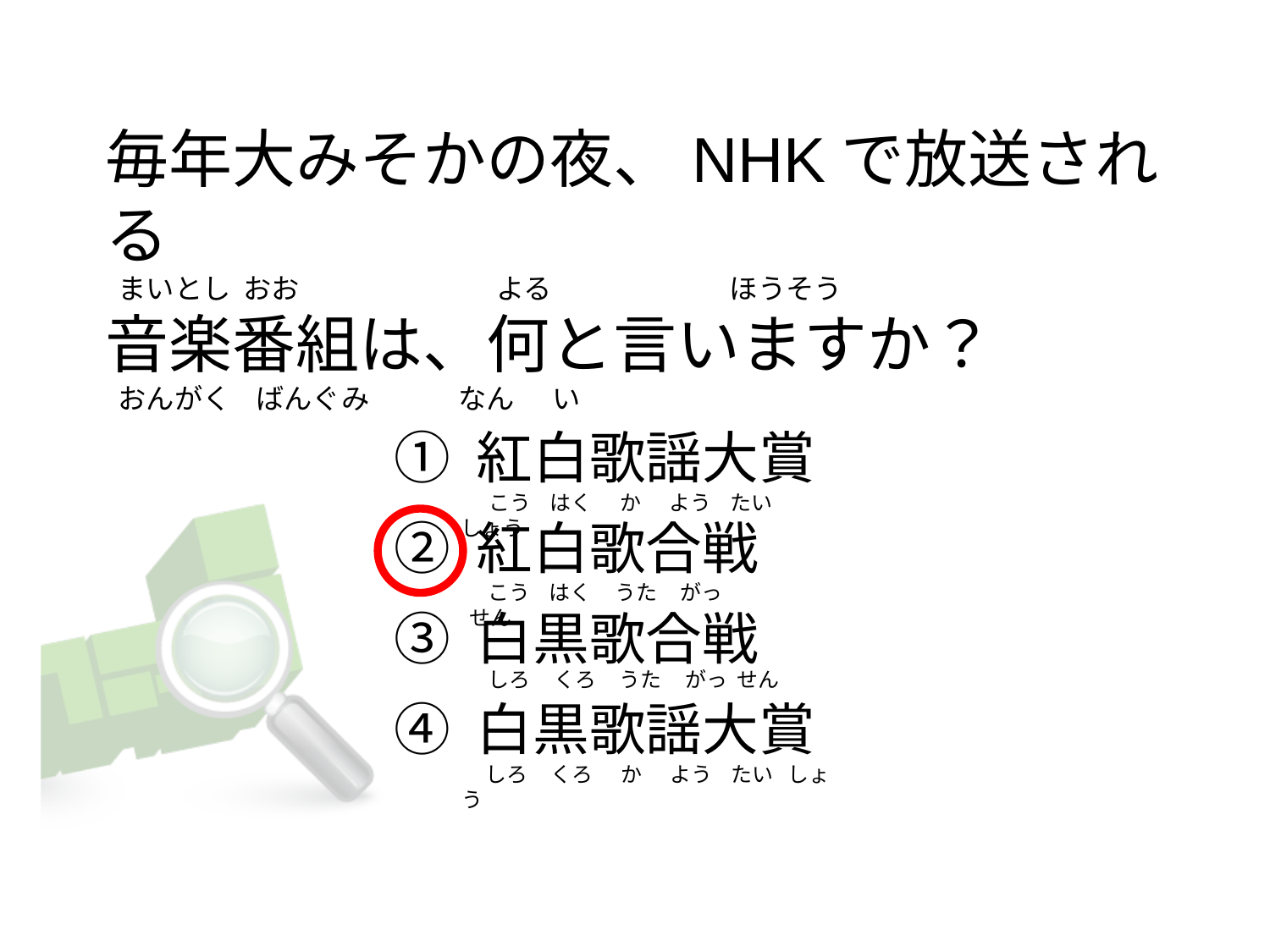

# 毎年大みそかの夜、NHKで放送される   まいとし  おお                               よる                            ほうそう 音楽番組は、何と言いますか？   おんがく    ばんぐみ              なん      い
① 紅白歌謡大賞
② 紅白歌合戦
③ 白黒歌合戦
④ 白黒歌謡大賞
     こう    はく      か      よう    たい   しょう

   こう    はく     うた     がっ  せん
   しろ     くろ     うた     がっ  せん
    しろ     くろ      か      よう    たい   しょう